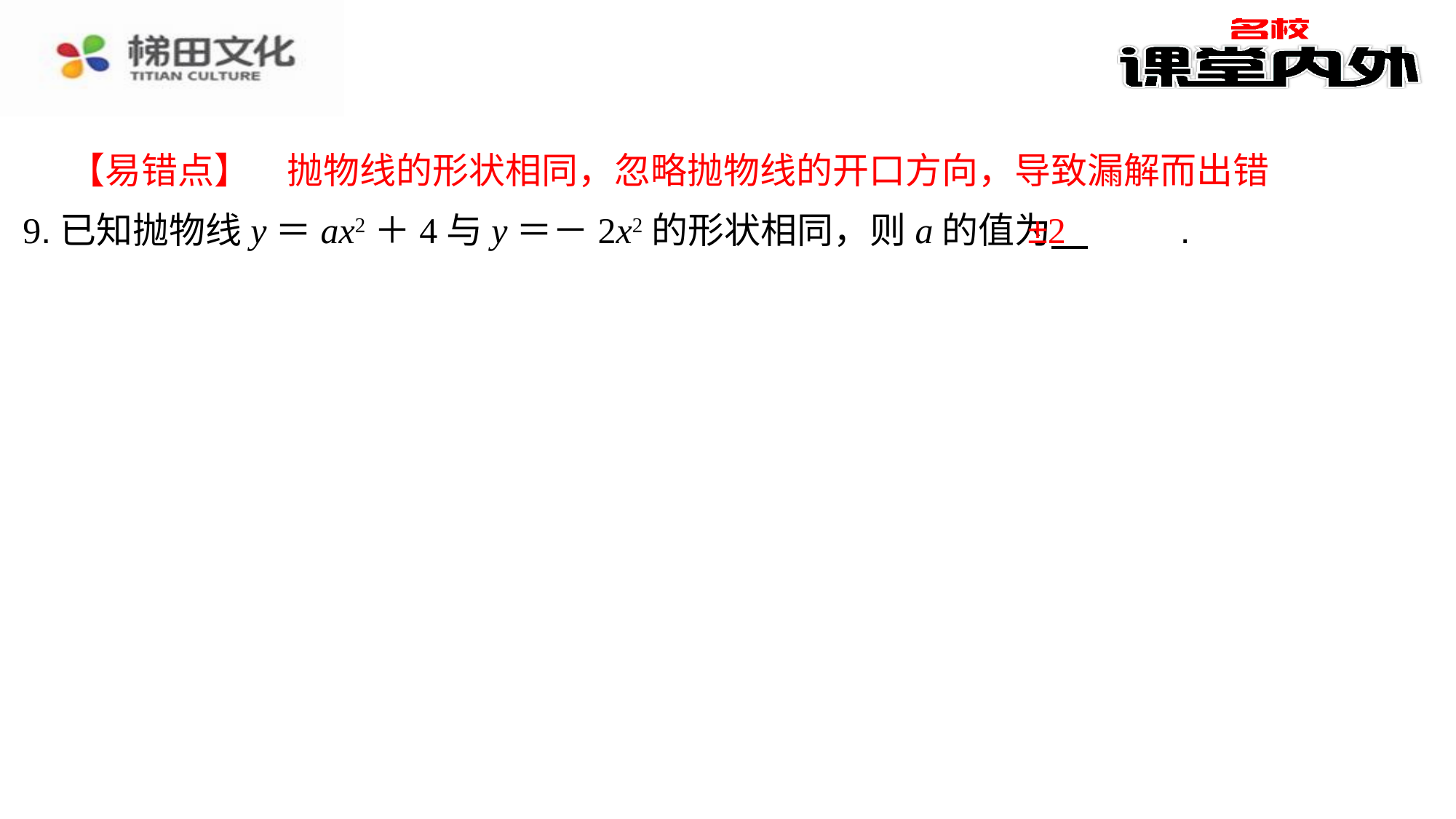

【易错点】　抛物线的形状相同，忽略抛物线的开口方向，导致漏解而出错
±2
9.已知抛物线y＝ax2＋4与y＝－2x2的形状相同，则a的值为 　±2　⁠.